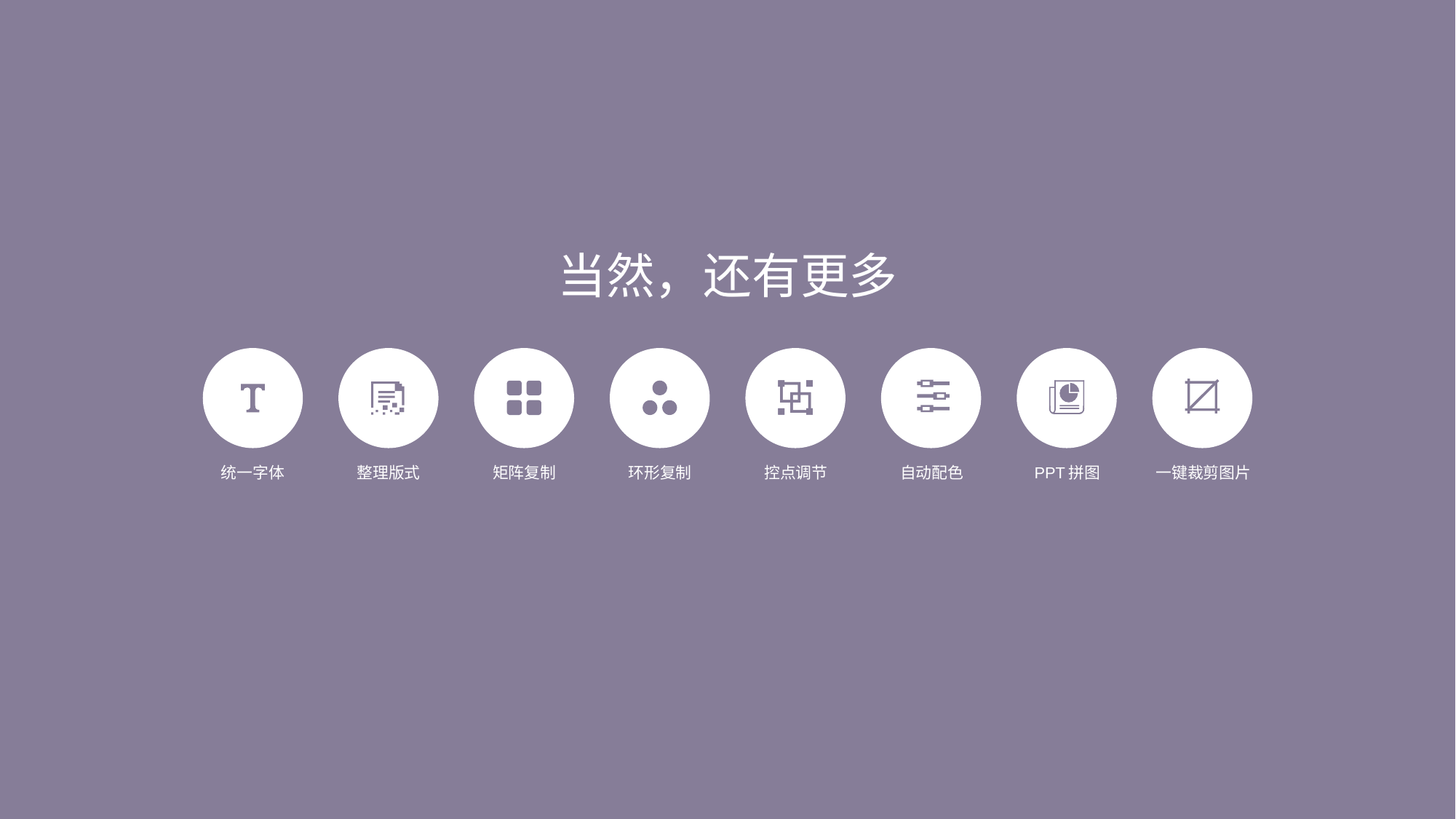

delay

delay
当然，还有更多

统一字体
整理版式
矩阵复制
环形复制
控点调节
自动配色
PPT拼图
一键裁剪图片